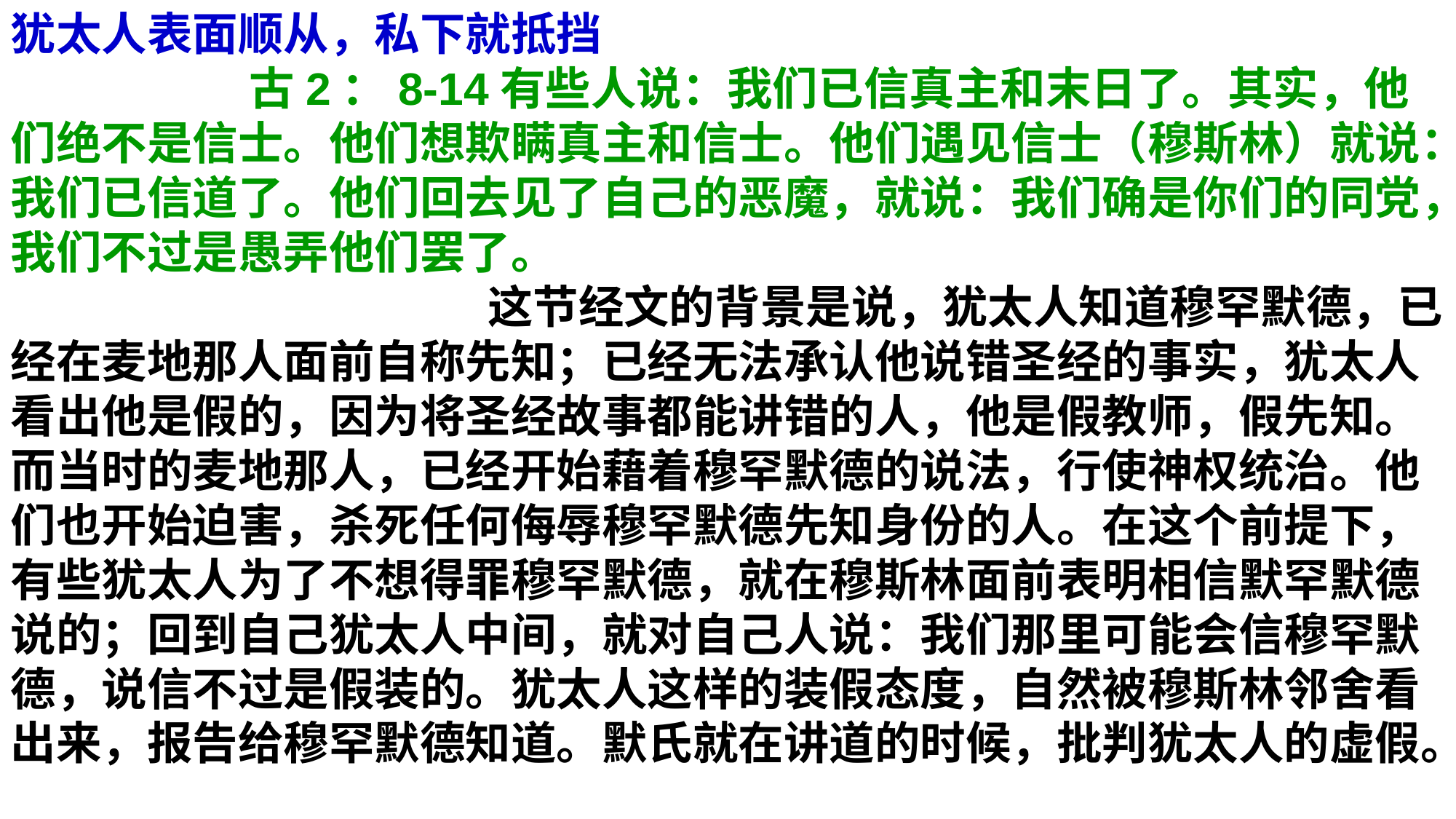

犹太人表面顺从，私下就抵挡                                                                                                         古2：8-14有些人说：我们已信真主和末日了。其实，他们绝不是信士。他们想欺瞒真主和信士。他们遇见信士（穆斯林）就说：我们已信道了。他们回去见了自己的恶魔，就说：我们确是你们的同党，我们不过是愚弄他们罢了。                                                                                                                                    这节经文的背景是说，犹太人知道穆罕默德，已经在麦地那人面前自称先知；已经无法承认他说错圣经的事实，犹太人看出他是假的，因为将圣经故事都能讲错的人，他是假教师，假先知。而当时的麦地那人，已经开始藉着穆罕默德的说法，行使神权统治。他们也开始迫害，杀死任何侮辱穆罕默德先知身份的人。在这个前提下，有些犹太人为了不想得罪穆罕默德，就在穆斯林面前表明相信默罕默德说的；回到自己犹太人中间，就对自己人说：我们那里可能会信穆罕默德，说信不过是假装的。犹太人这样的装假态度，自然被穆斯林邻舍看出来，报告给穆罕默德知道。默氏就在讲道的时候，批判犹太人的虚假。